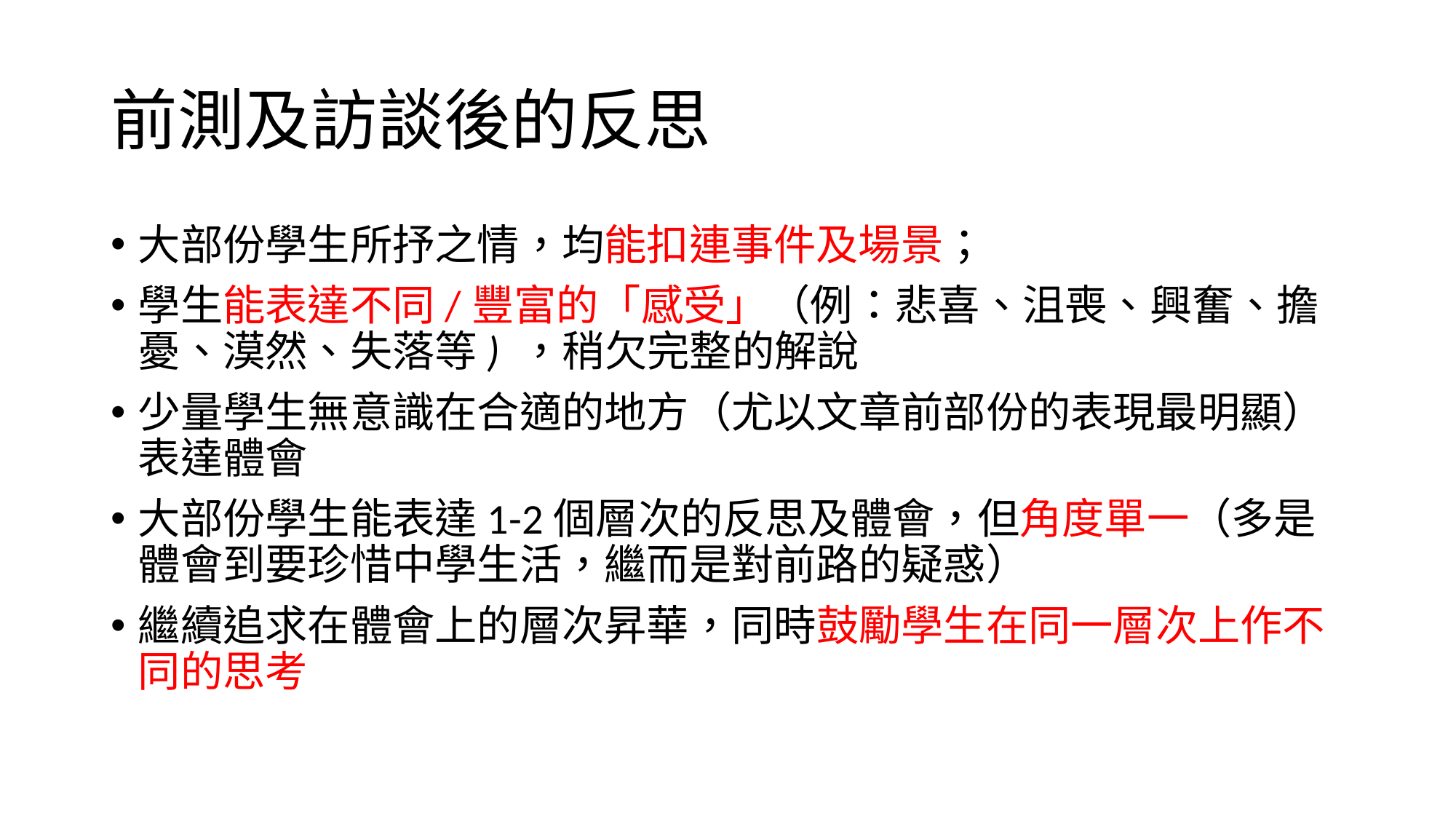

# 前測及訪談後的反思
大部份學生所抒之情，均能扣連事件及場景；
學生能表達不同/豐富的「感受」（例：悲喜、沮喪、興奮、擔憂、漠然、失落等) ，稍欠完整的解說
少量學生無意識在合適的地方（尤以文章前部份的表現最明顯）表達體會
大部份學生能表達1-2個層次的反思及體會，但角度單一（多是體會到要珍惜中學生活，繼而是對前路的疑惑）
繼續追求在體會上的層次昇華，同時鼓勵學生在同一層次上作不同的思考